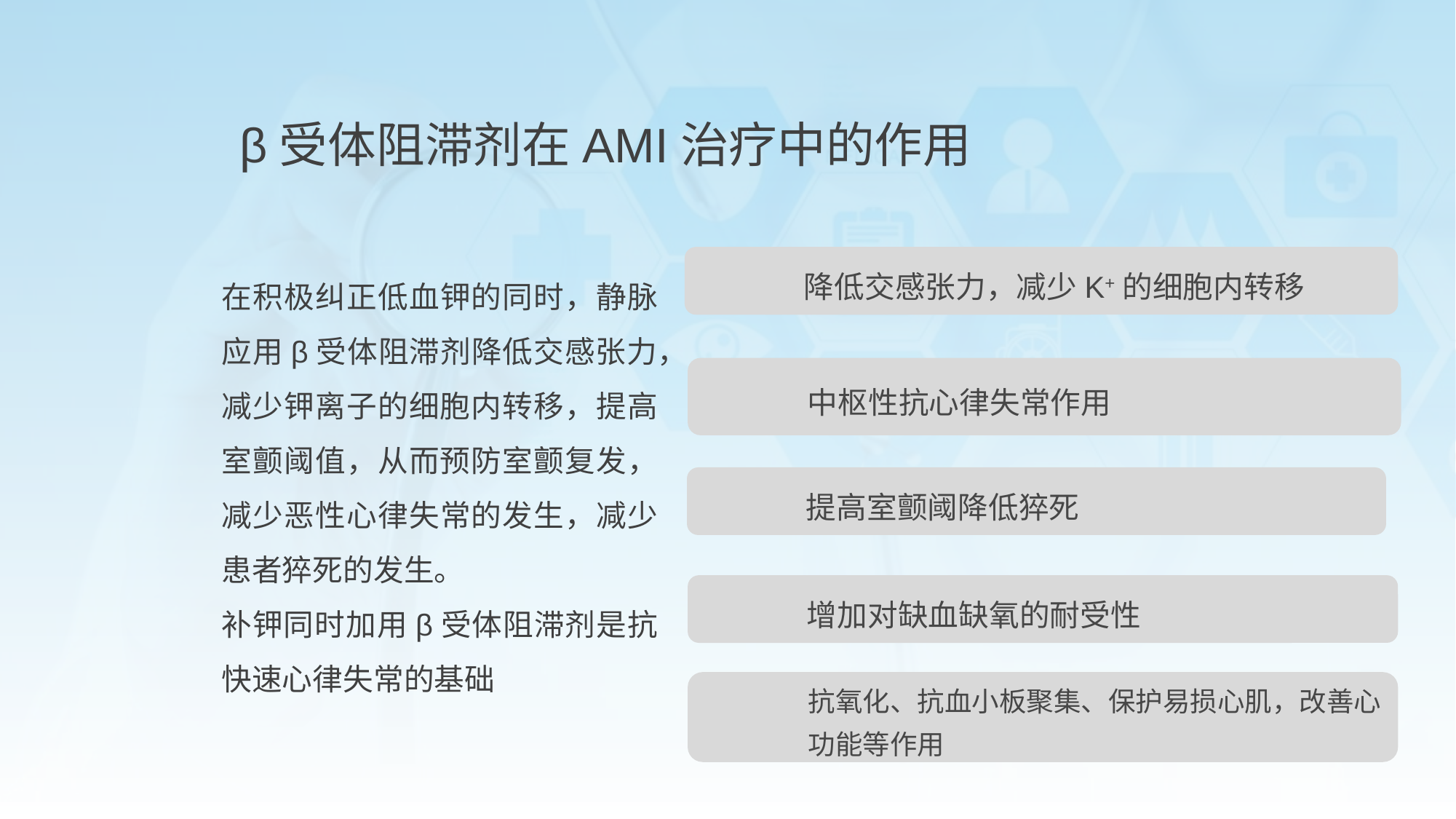

β受体阻滞剂在AMI治疗中的作用
降低交感张力，减少K+的细胞内转移
在积极纠正低血钾的同时，静脉应用β受体阻滞剂降低交感张力，减少钾离子的细胞内转移，提高室颤阈值，从而预防室颤复发，减少恶性心律失常的发生，减少患者猝死的发生。
补钾同时加用β受体阻滞剂是抗快速心律失常的基础
中枢性抗心律失常作用
提高室颤阈降低猝死
增加对缺血缺氧的耐受性
抗氧化、抗血小板聚集、保护易损心肌，改善心功能等作用